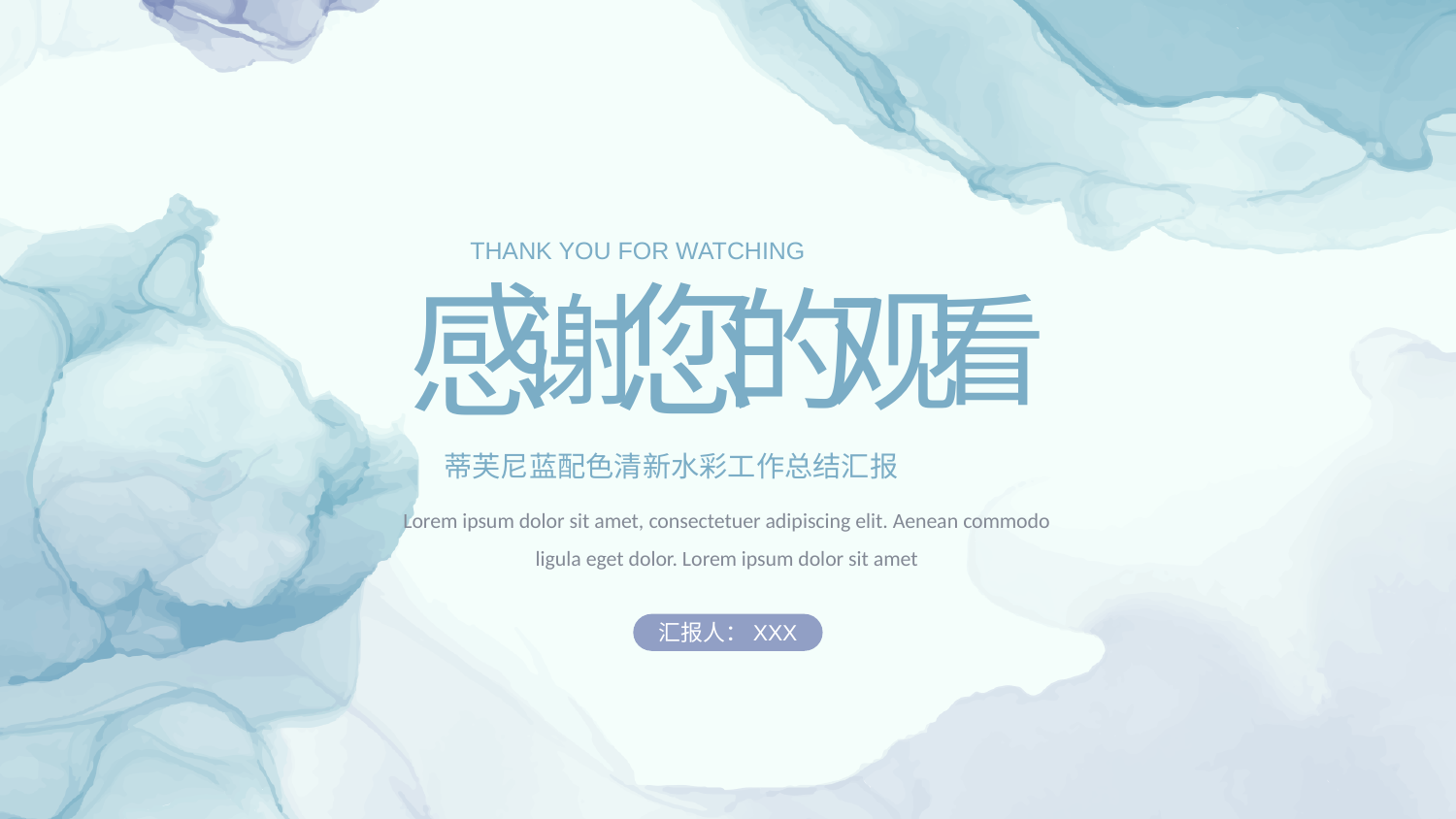

THANK YOU FOR WATCHING
感
您
的
观
谢
看
蒂芙尼蓝配色清新水彩工作总结汇报
Lorem ipsum dolor sit amet, consectetuer adipiscing elit. Aenean commodo ligula eget dolor. Lorem ipsum dolor sit amet
汇报人：XXX